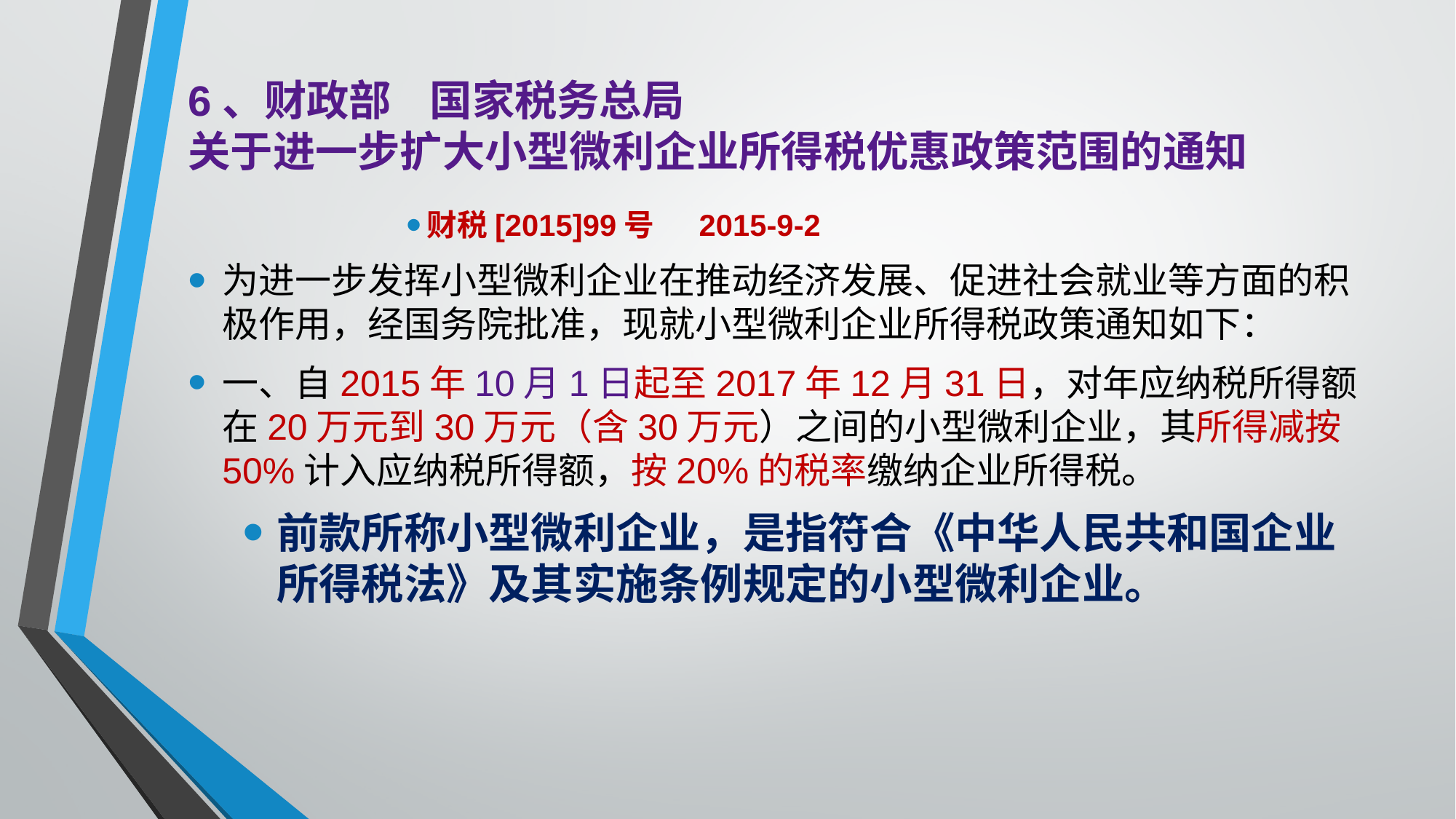

# 6、财政部    国家税务总局 关于进一步扩大小型微利企业所得税优惠政策范围的通知
财税[2015]99号 　2015-9-2
为进一步发挥小型微利企业在推动经济发展、促进社会就业等方面的积极作用，经国务院批准，现就小型微利企业所得税政策通知如下：
一、自2015年10月1日起至2017年12月31日，对年应纳税所得额在20万元到30万元（含30万元）之间的小型微利企业，其所得减按50%计入应纳税所得额，按20%的税率缴纳企业所得税。
前款所称小型微利企业，是指符合《中华人民共和国企业所得税法》及其实施条例规定的小型微利企业。